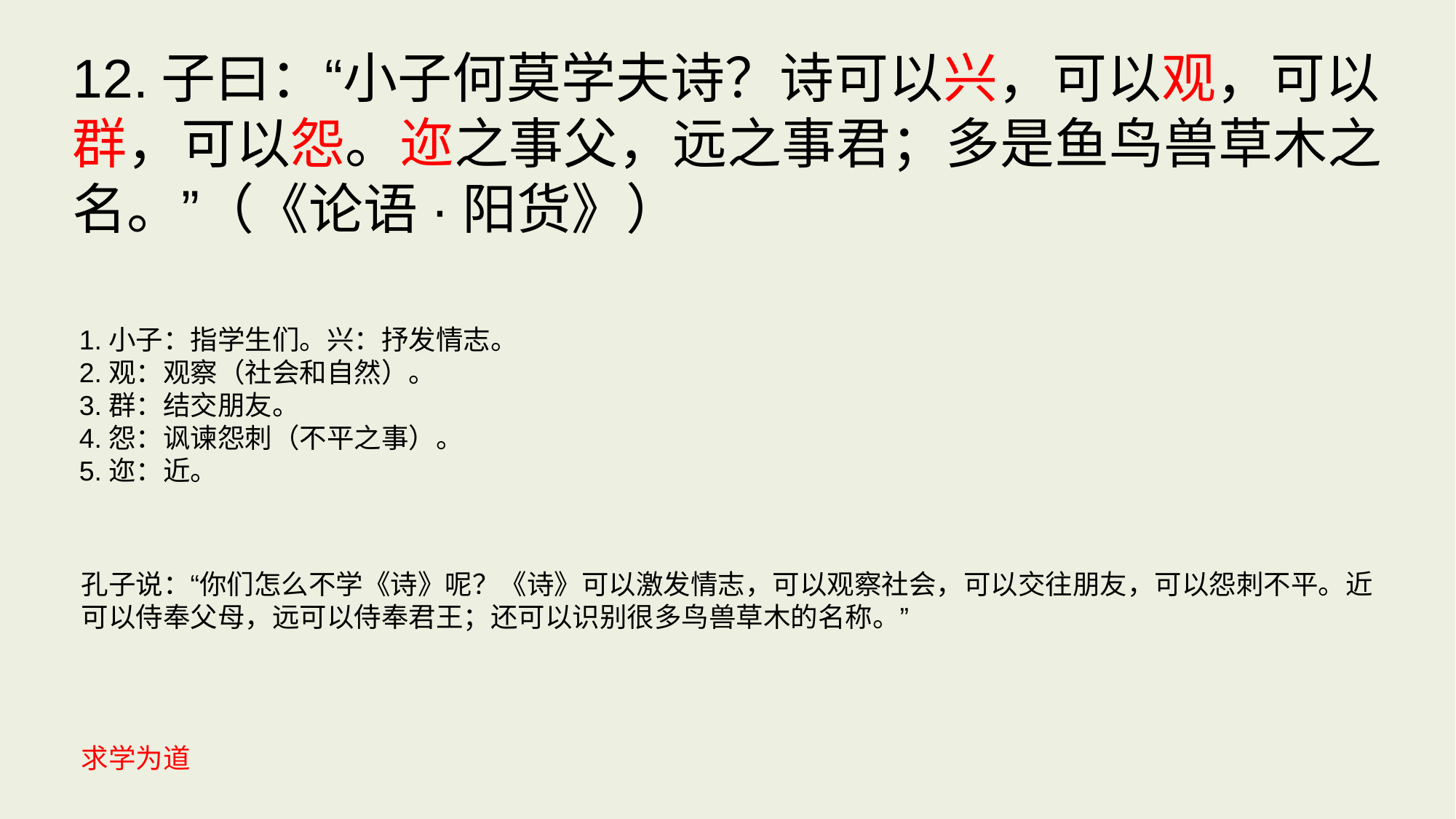

12.子曰：“小子何莫学夫诗？诗可以兴，可以观，可以群，可以怨。迩之事父，远之事君；多是鱼鸟兽草木之名。”（《论语·阳货》）
1.小子：指学生们。兴：抒发情志。
2.观：观察（社会和自然）。
3.群：结交朋友。
4.怨：讽谏怨刺（不平之事）。
5.迩：近。
孔子说：“你们怎么不学《诗》呢？《诗》可以激发情志，可以观察社会，可以交往朋友，可以怨刺不平。近可以侍奉父母，远可以侍奉君王；还可以识别很多鸟兽草木的名称。”
求学为道